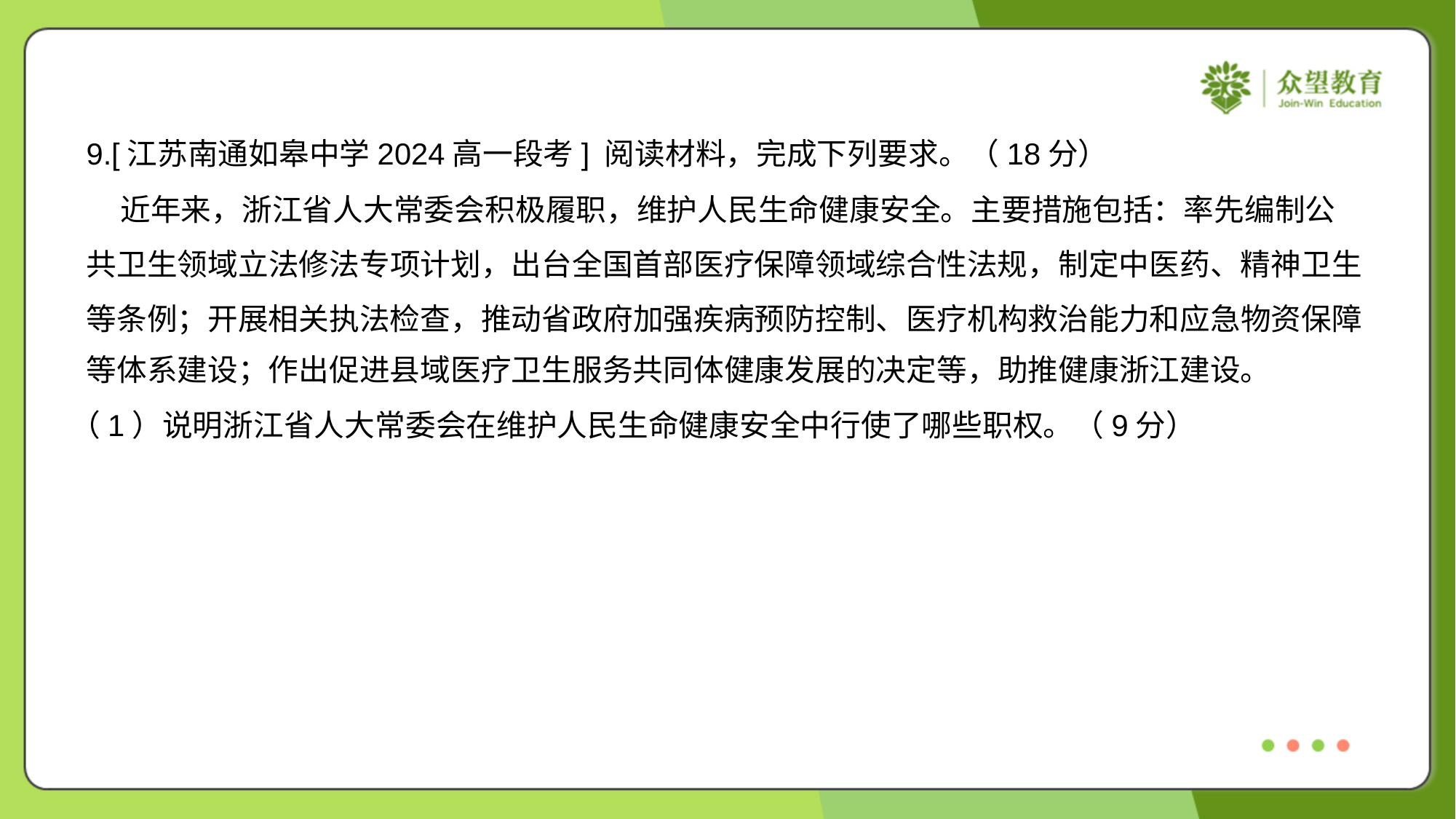

9.[江苏南通如皋中学2024高一段考] 阅读材料，完成下列要求。（18分）
    近年来，浙江省人大常委会积极履职，维护人民生命健康安全。主要措施包括：率先编制公
共卫生领域立法修法专项计划，出台全国首部医疗保障领域综合性法规，制定中医药、精神卫生
等条例；开展相关执法检查，推动省政府加强疾病预防控制、医疗机构救治能力和应急物资保障
等体系建设；作出促进县域医疗卫生服务共同体健康发展的决定等，助推健康浙江建设。
（1）说明浙江省人大常委会在维护人民生命健康安全中行使了哪些职权。（9分）